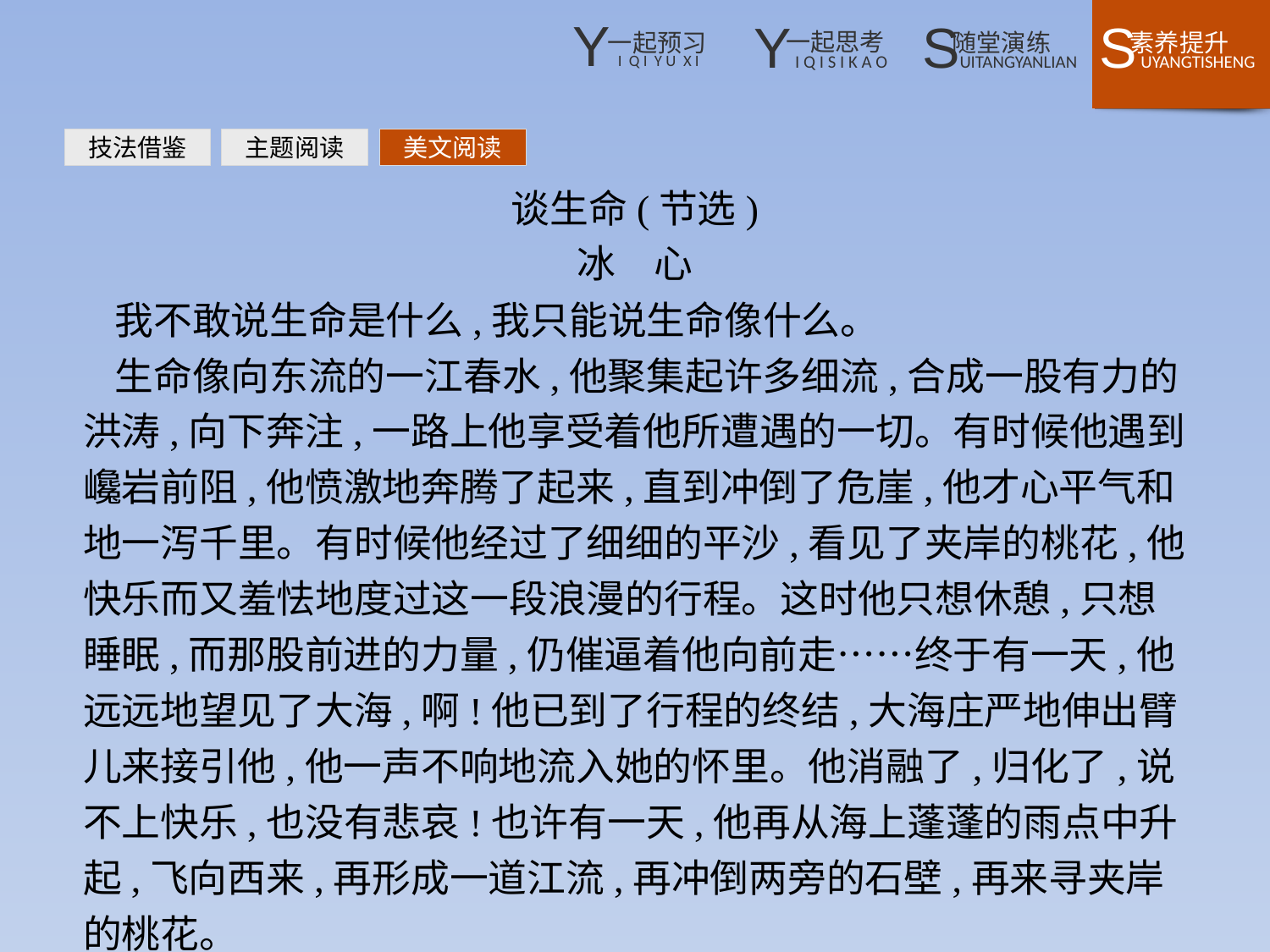

技法借鉴
主题阅读
美文阅读
谈生命(节选)
冰　心
我不敢说生命是什么,我只能说生命像什么。
生命像向东流的一江春水,他聚集起许多细流,合成一股有力的洪涛,向下奔注,一路上他享受着他所遭遇的一切。有时候他遇到巉岩前阻,他愤激地奔腾了起来,直到冲倒了危崖,他才心平气和地一泻千里。有时候他经过了细细的平沙,看见了夹岸的桃花,他快乐而又羞怯地度过这一段浪漫的行程。这时他只想休憩,只想睡眠,而那股前进的力量,仍催逼着他向前走……终于有一天,他远远地望见了大海,啊!他已到了行程的终结,大海庄严地伸出臂儿来接引他,他一声不响地流入她的怀里。他消融了,归化了,说不上快乐,也没有悲哀!也许有一天,他再从海上蓬蓬的雨点中升起,飞向西来,再形成一道江流,再冲倒两旁的石壁,再来寻夹岸的桃花。